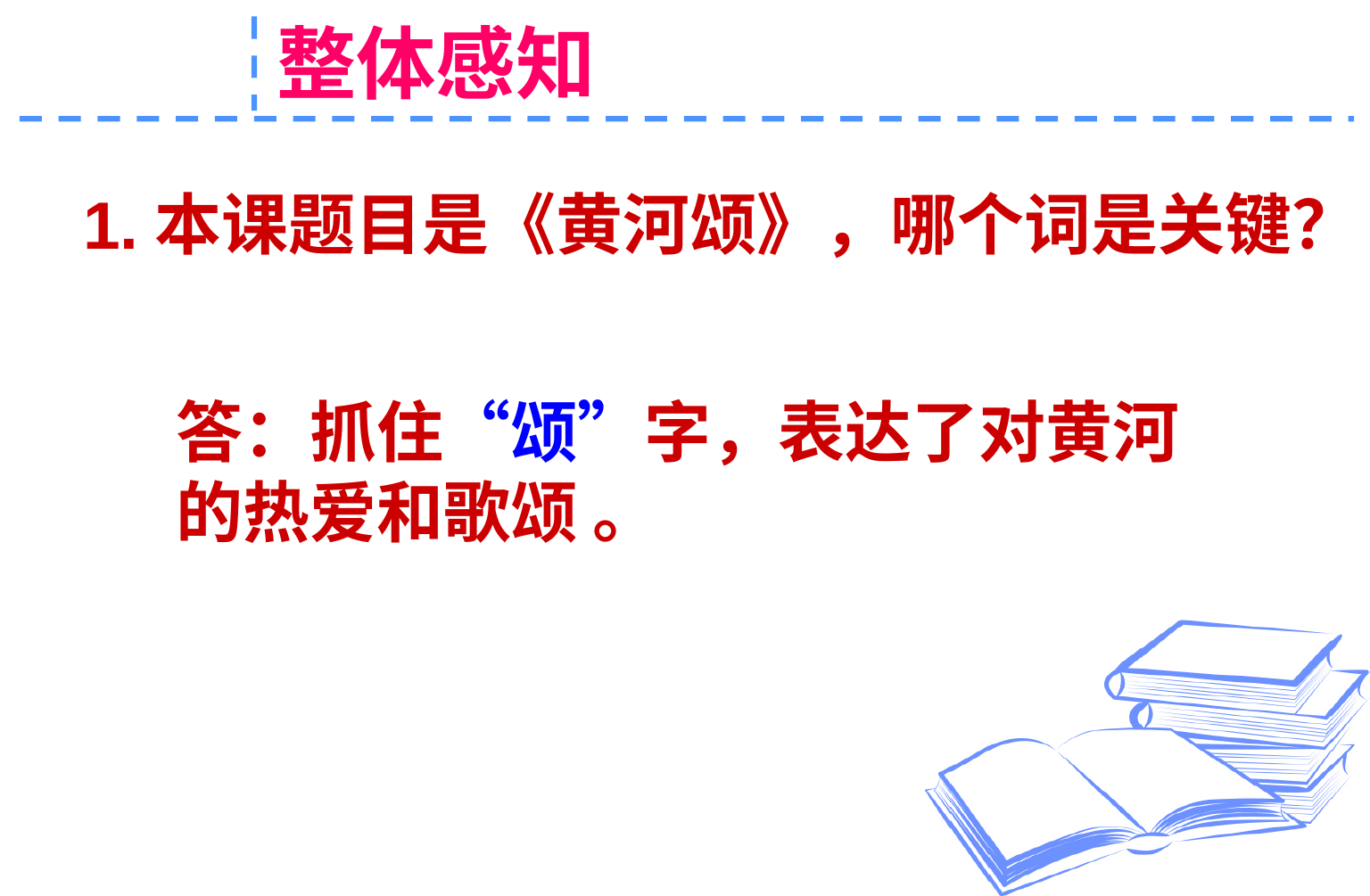

整体感知
1.本课题目是《黄河颂》，哪个词是关键？
答：抓住“颂”字，表达了对黄河的热爱和歌颂 。